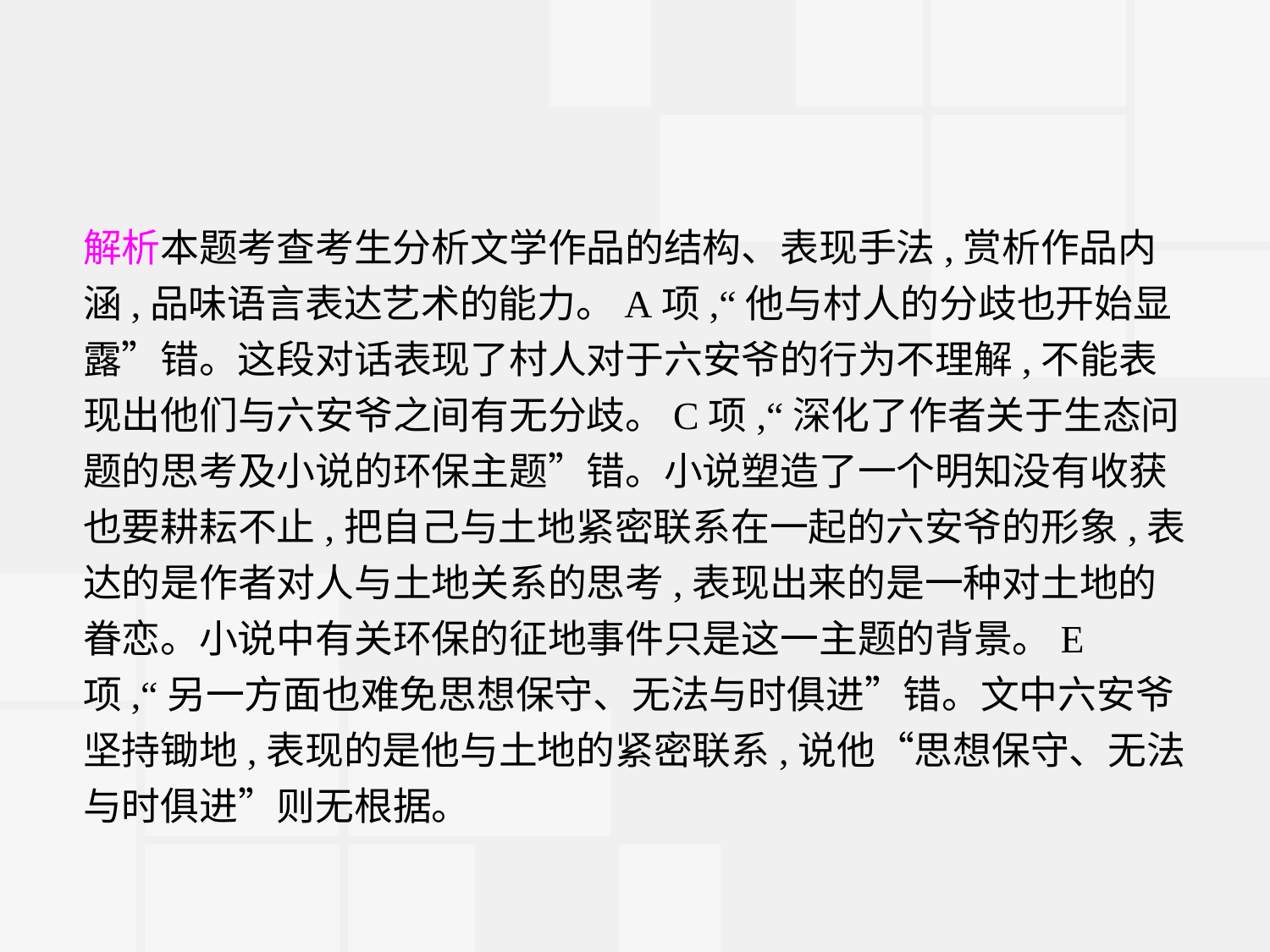

解析本题考查考生分析文学作品的结构、表现手法,赏析作品内涵,品味语言表达艺术的能力。A项,“他与村人的分歧也开始显露”错。这段对话表现了村人对于六安爷的行为不理解,不能表现出他们与六安爷之间有无分歧。C项,“深化了作者关于生态问题的思考及小说的环保主题”错。小说塑造了一个明知没有收获也要耕耘不止,把自己与土地紧密联系在一起的六安爷的形象,表达的是作者对人与土地关系的思考,表现出来的是一种对土地的眷恋。小说中有关环保的征地事件只是这一主题的背景。E项,“另一方面也难免思想保守、无法与时俱进”错。文中六安爷坚持锄地,表现的是他与土地的紧密联系,说他“思想保守、无法与时俱进”则无根据。